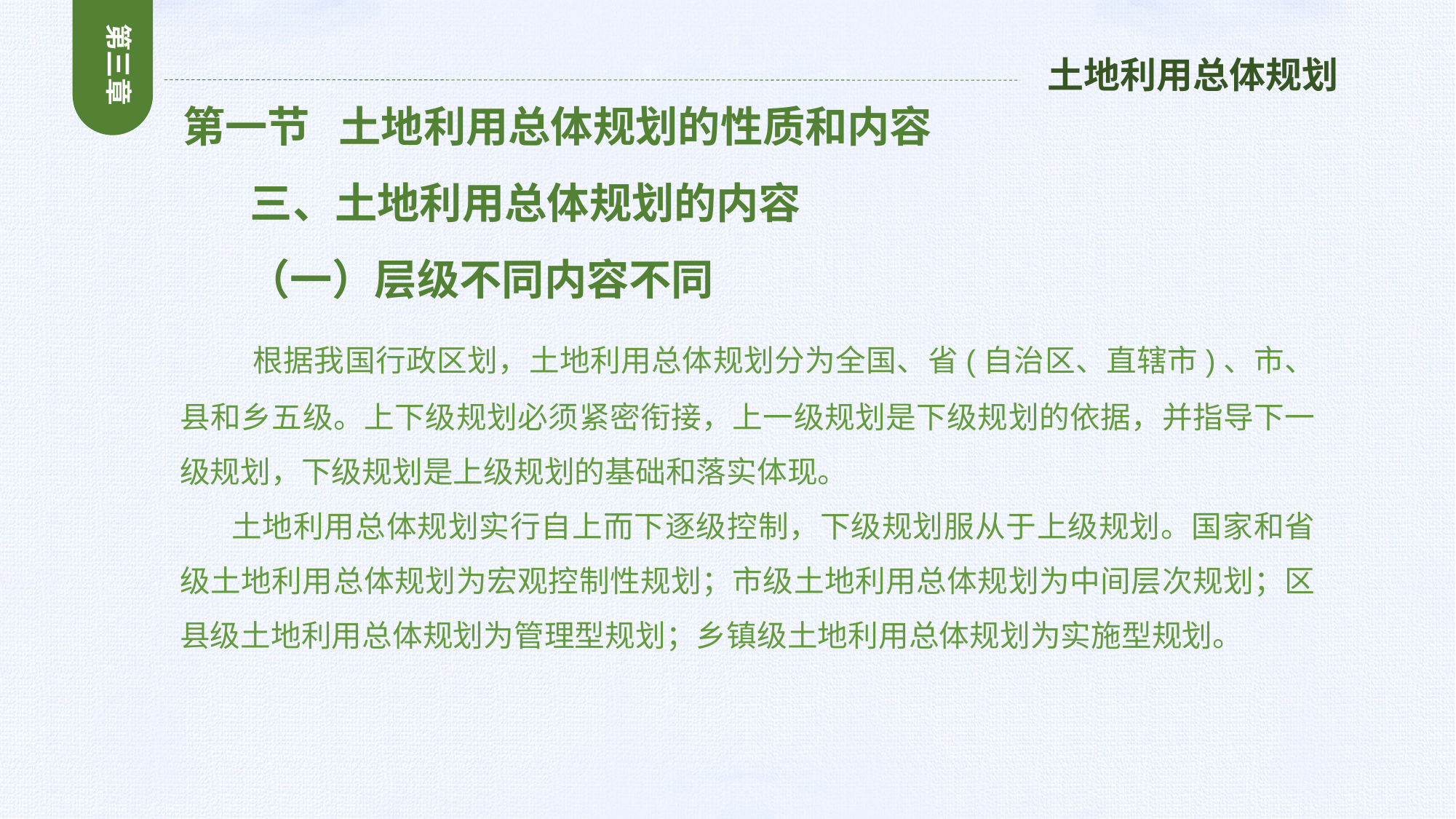

第三章
土地利用总体规划
 第一节   土地利用总体规划的性质和内容
        三、土地利用总体规划的内容
      （一）层级不同内容不同
       根据我国行政区划，土地利用总体规划分为全国、省(自治区、直辖市)、市、县和乡五级。上下级规划必须紧密衔接，上一级规划是下级规划的依据，并指导下一级规划，下级规划是上级规划的基础和落实体现。
      土地利用总体规划实行自上而下逐级控制，下级规划服从于上级规划。国家和省级土地利用总体规划为宏观控制性规划；市级土地利用总体规划为中间层次规划；区县级土地利用总体规划为管理型规划；乡镇级土地利用总体规划为实施型规划。